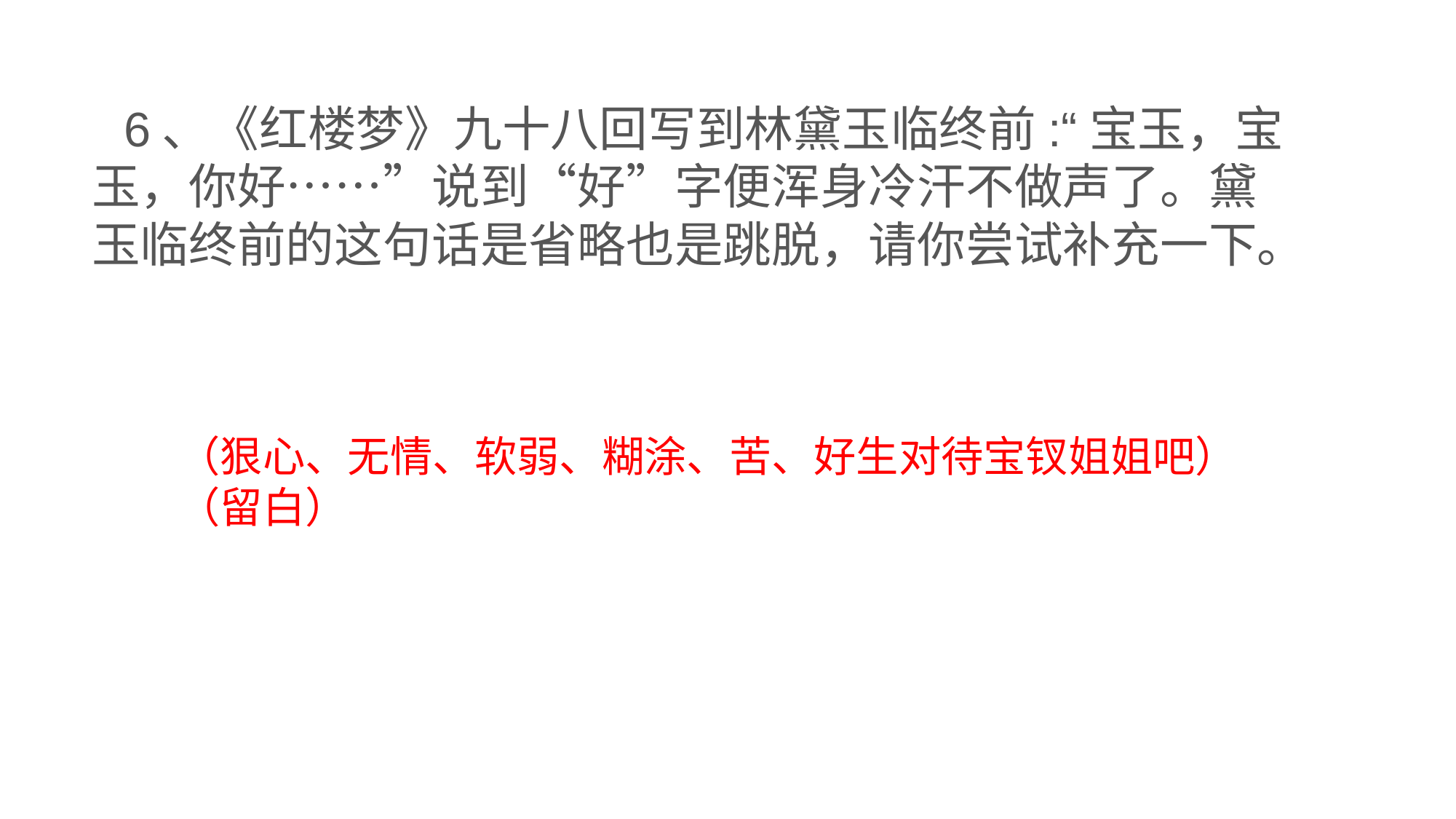

6、《红楼梦》九十八回写到林黛玉临终前:“宝玉，宝玉，你好……”说到“好”字便浑身冷汗不做声了。黛玉临终前的这句话是省略也是跳脱，请你尝试补充一下。
（狠心、无情、软弱、糊涂、苦、好生对待宝钗姐姐吧）
（留白）